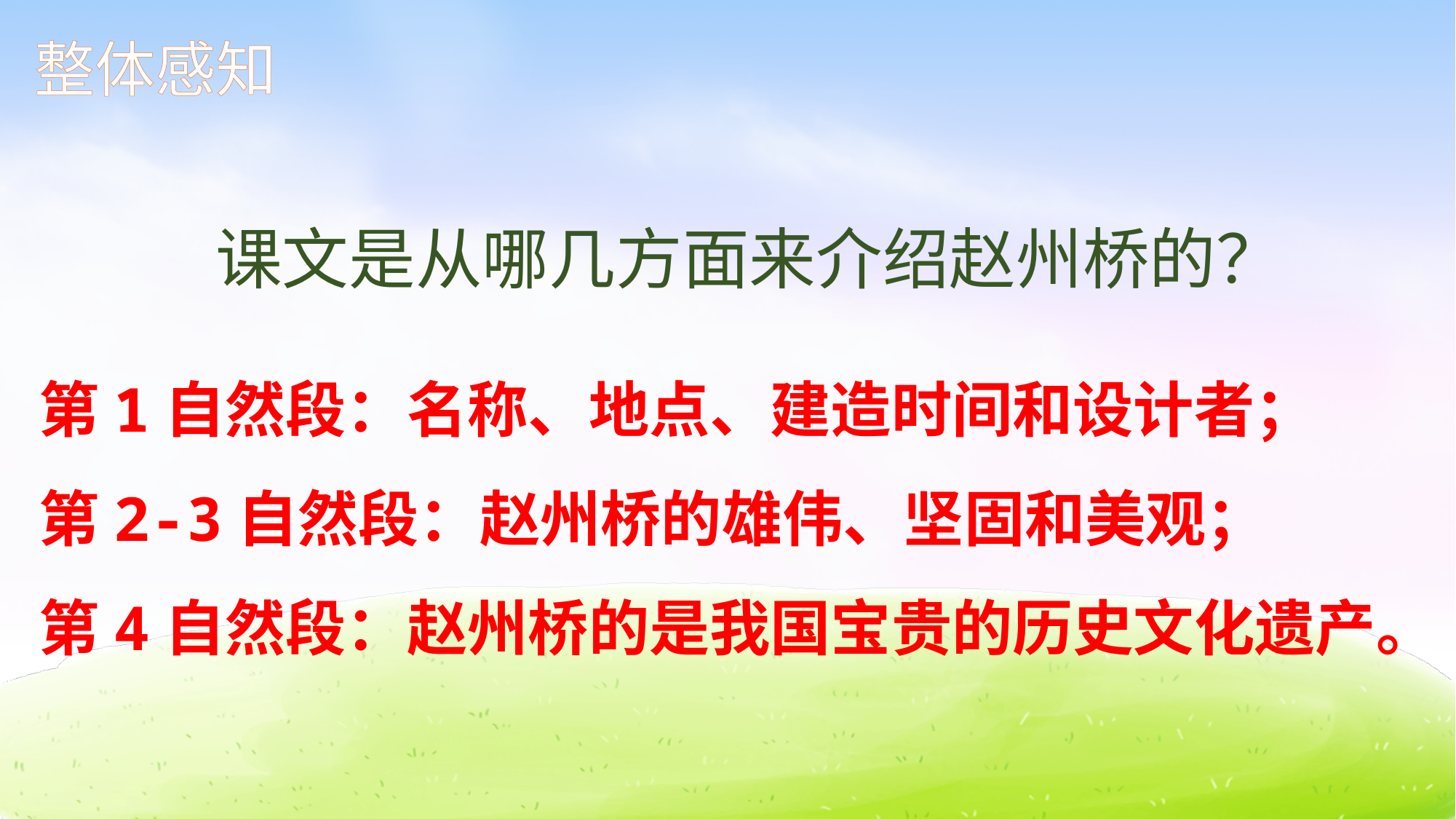

整体感知
课文是从哪几方面来介绍赵州桥的？
第1自然段：名称、地点、建造时间和设计者；
第2-3自然段：赵州桥的雄伟、坚固和美观；
第4自然段：赵州桥的是我国宝贵的历史文化遗产。